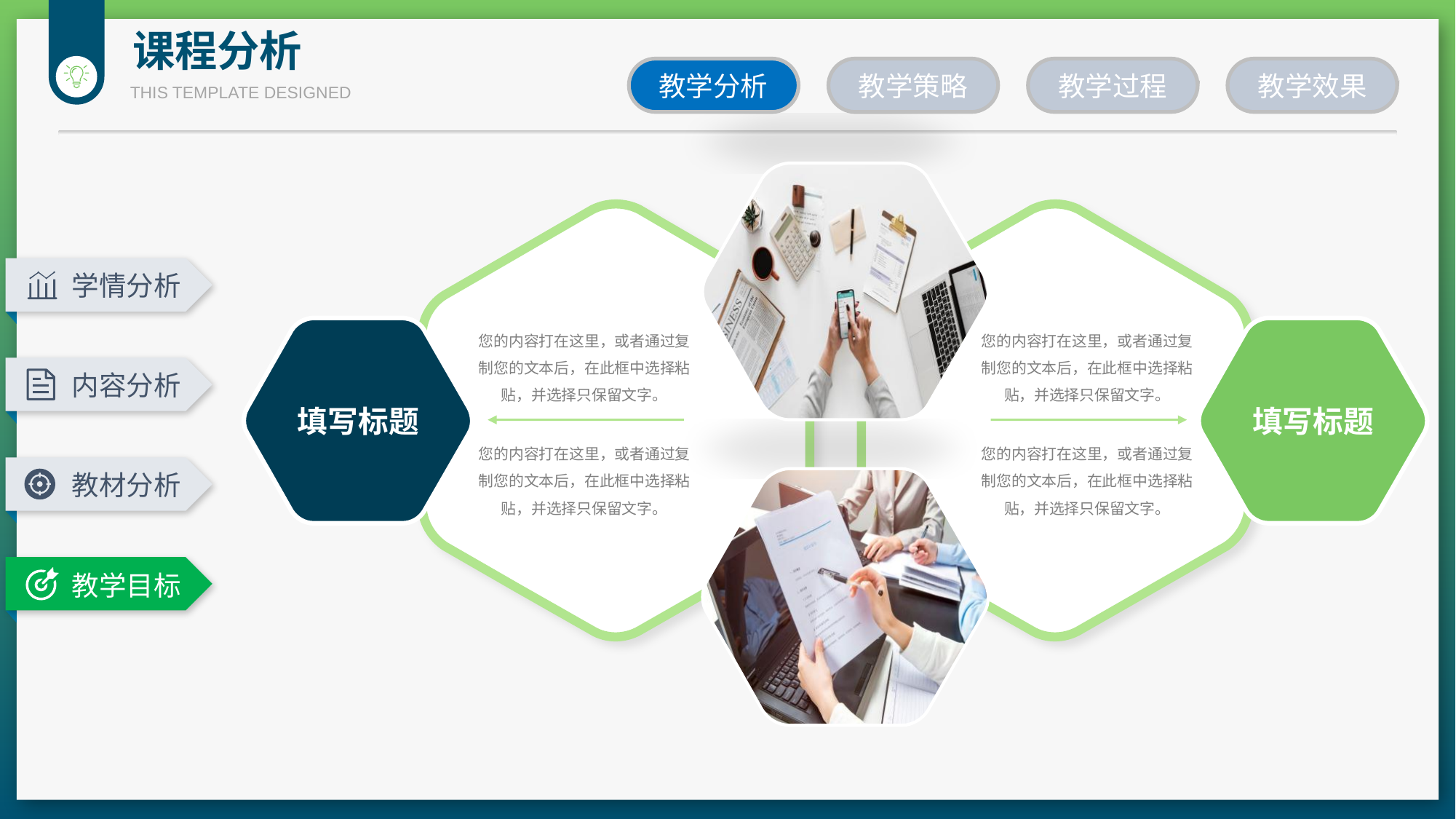

课程分析

教学分析
教学策略
教学过程
教学效果

THIS TEMPLATE DESIGNED

学情分析

您的内容打在这里，或者通过复制您的文本后，在此框中选择粘贴，并选择只保留文字。
您的内容打在这里，或者通过复制您的文本后，在此框中选择粘贴，并选择只保留文字。
填写标题
填写标题

内容分析

您的内容打在这里，或者通过复制您的文本后，在此框中选择粘贴，并选择只保留文字。
您的内容打在这里，或者通过复制您的文本后，在此框中选择粘贴，并选择只保留文字。

教材分析

教学目标